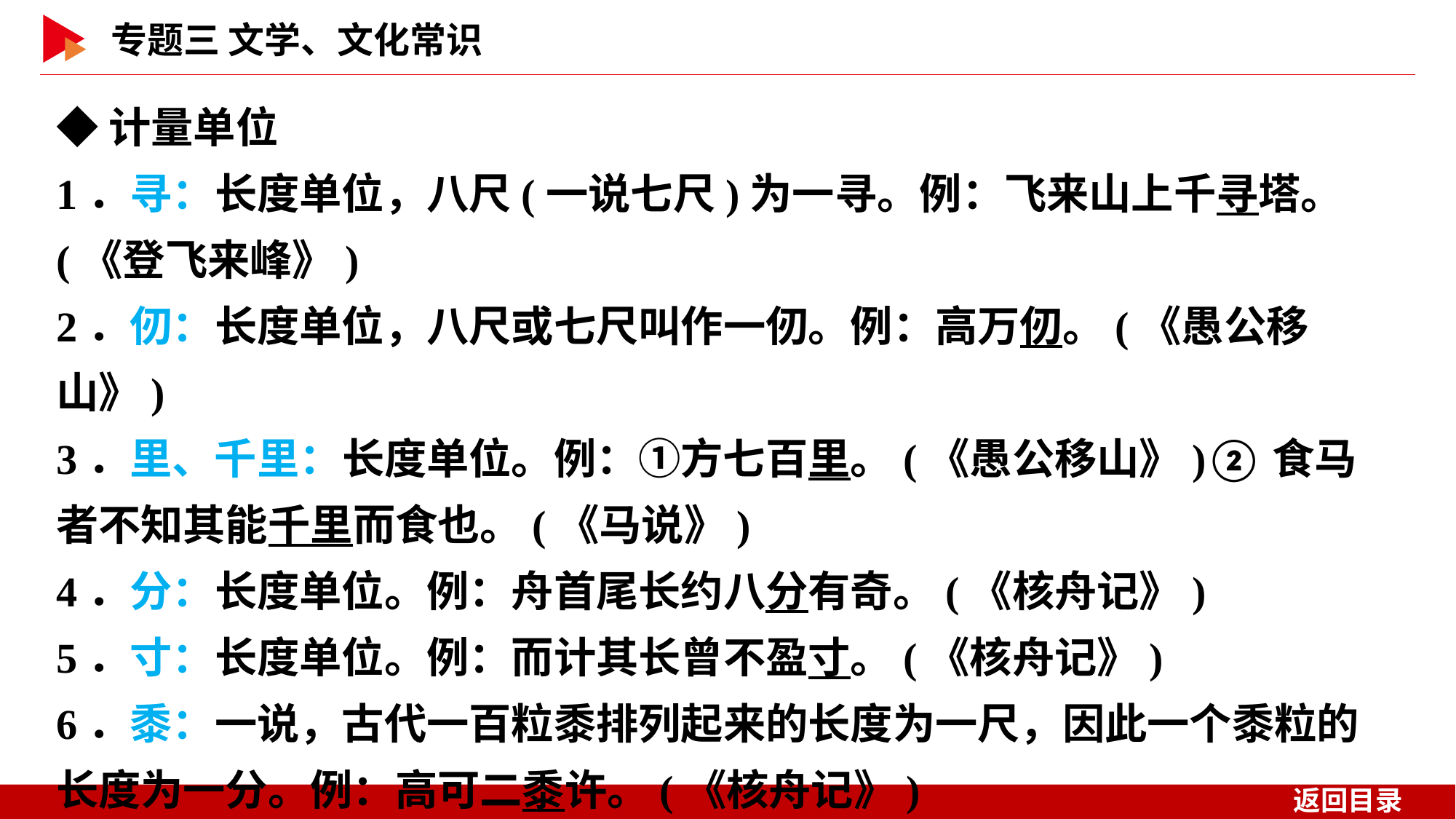

◆计量单位
1．寻：长度单位，八尺(一说七尺)为一寻。例：飞来山上千寻塔。(《登飞来峰》)
2．仞：长度单位，八尺或七尺叫作一仞。例：高万仞。(《愚公移山》)
3．里、千里：长度单位。例：①方七百里。(《愚公移山》)②食马者不知其能千里而食也。(《马说》)
4．分：长度单位。例：舟首尾长约八分有奇。(《核舟记》)
5．寸：长度单位。例：而计其长曾不盈寸。(《核舟记》)
6．黍：一说，古代一百粒黍排列起来的长度为一尺，因此一个黍粒的长度为一分。例：高可二黍许。(《核舟记》)